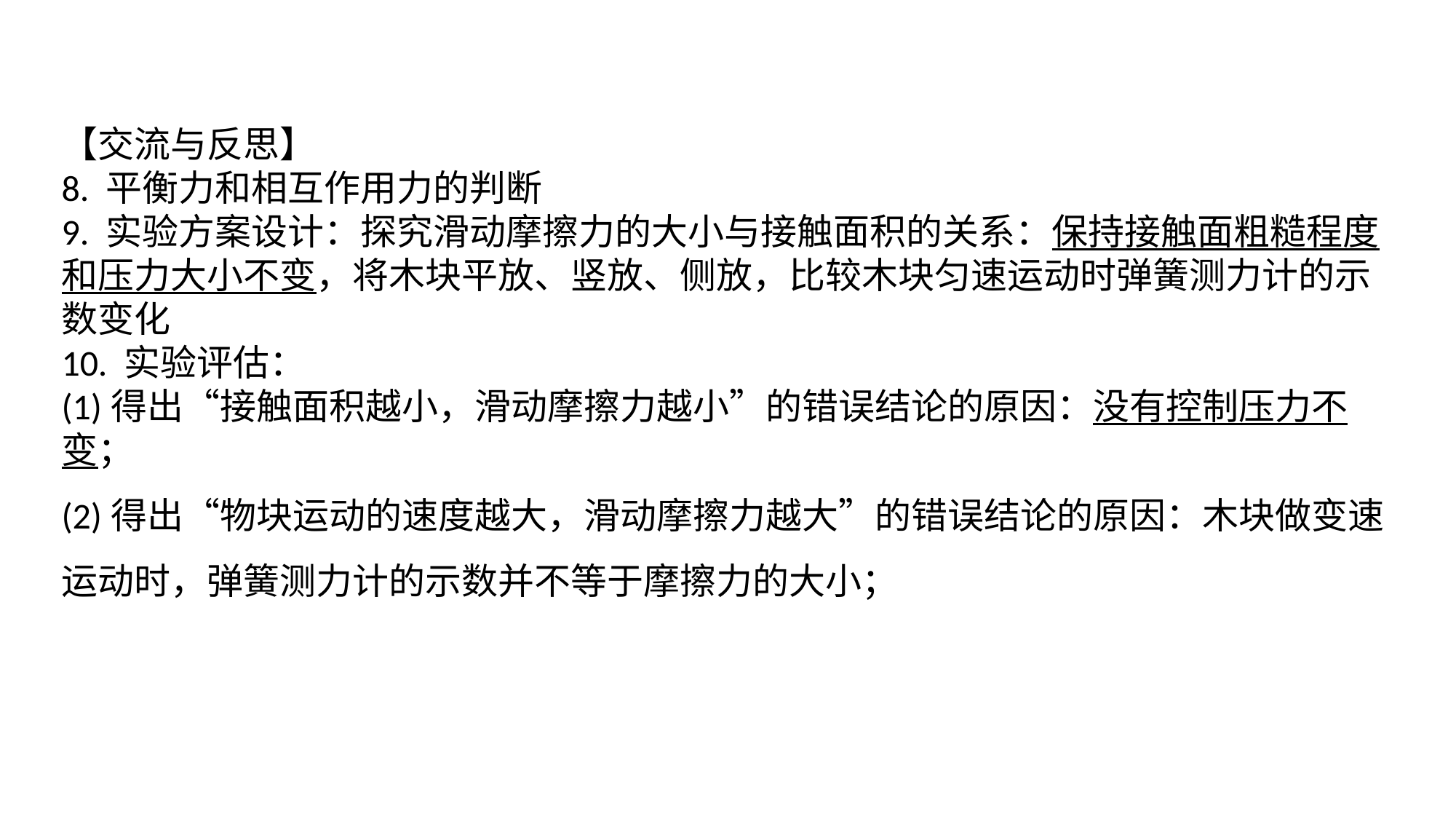

【交流与反思】8. 平衡力和相互作用力的判断9. 实验方案设计：探究滑动摩擦力的大小与接触面积的关系：保持接触面粗糙程度和压力大小不变，将木块平放、竖放、侧放，比较木块匀速运动时弹簧测力计的示数变化10. 实验评估：(1)得出“接触面积越小，滑动摩擦力越小”的错误结论的原因：没有控制压力不变；(2)得出“物块运动的速度越大，滑动摩擦力越大”的错误结论的原因：木块做变速运动时，弹簧测力计的示数并不等于摩擦力的大小；